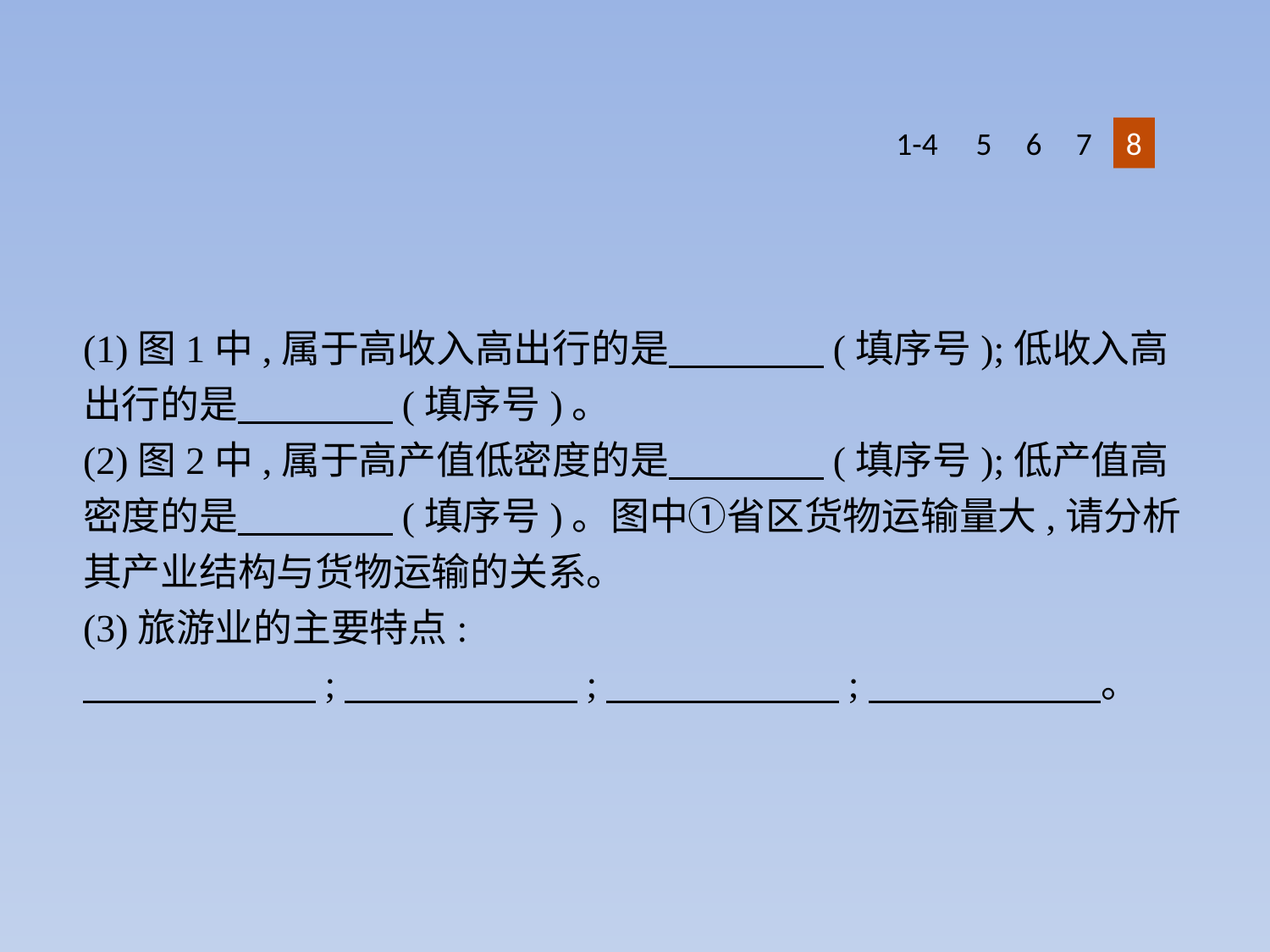

1-4
5
6
7
8
(1)图1中,属于高收入高出行的是　　　　(填序号);低收入高出行的是　　　　(填序号)。
(2)图2中,属于高产值低密度的是　　　　(填序号);低产值高密度的是　　　　(填序号)。图中①省区货物运输量大,请分析其产业结构与货物运输的关系。
(3)旅游业的主要特点:
　　　　　　;　　　　　　;　　　　　　;　　　　　　。